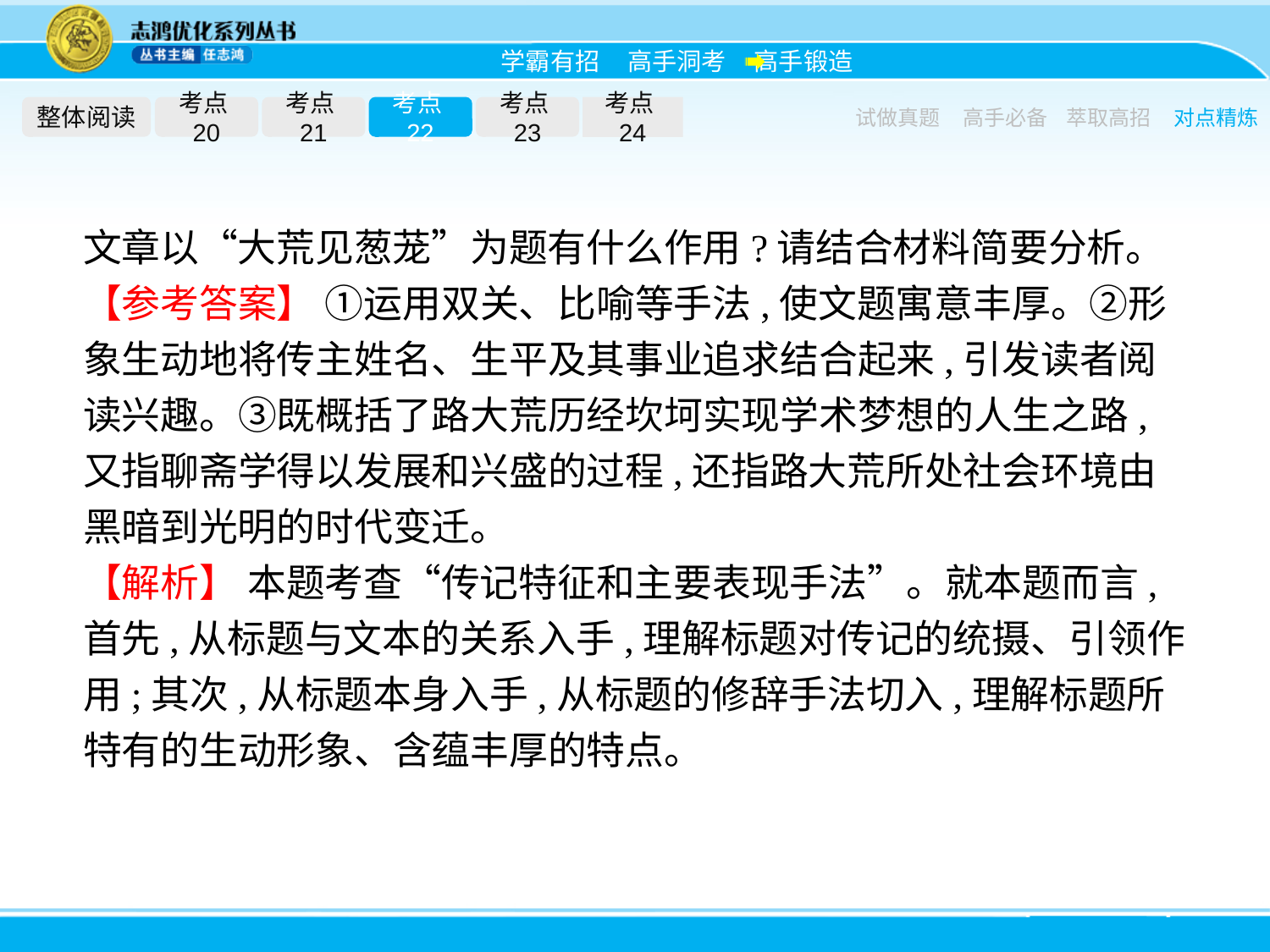

整体阅读
考点20
考点21
考点22
考点23
考点24
试做真题
高手必备
萃取高招
对点精炼
文章以“大荒见葱茏”为题有什么作用?请结合材料简要分析。
【参考答案】 ①运用双关、比喻等手法,使文题寓意丰厚。②形象生动地将传主姓名、生平及其事业追求结合起来,引发读者阅读兴趣。③既概括了路大荒历经坎坷实现学术梦想的人生之路,又指聊斋学得以发展和兴盛的过程,还指路大荒所处社会环境由黑暗到光明的时代变迁。
【解析】 本题考查“传记特征和主要表现手法”。就本题而言,首先,从标题与文本的关系入手,理解标题对传记的统摄、引领作用;其次,从标题本身入手,从标题的修辞手法切入,理解标题所特有的生动形象、含蕴丰厚的特点。